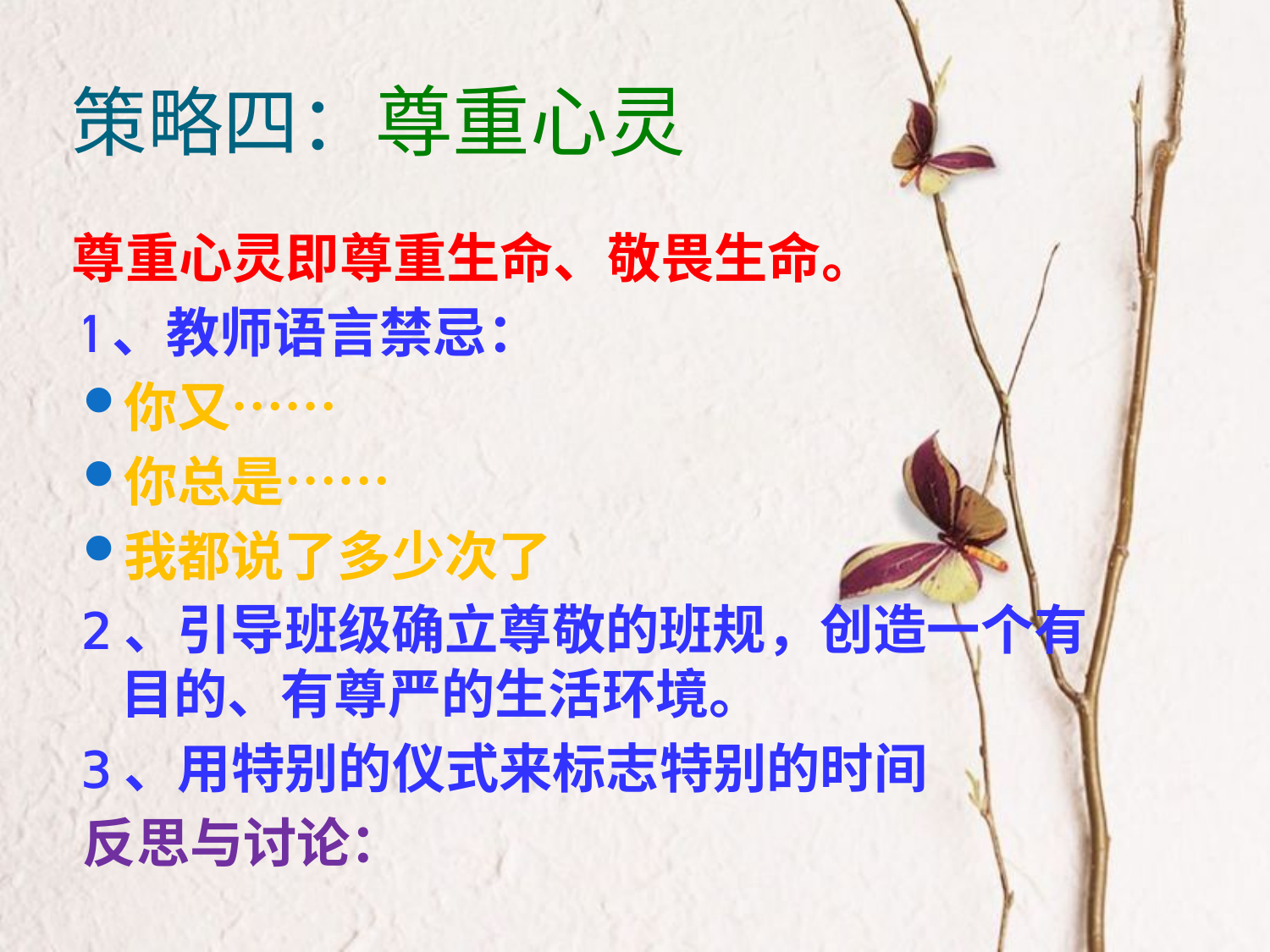

# 策略四：尊重心灵
尊重心灵即尊重生命、敬畏生命。
1、教师语言禁忌：
你又……
你总是……
我都说了多少次了
2、引导班级确立尊敬的班规，创造一个有目的、有尊严的生活环境。
3、用特别的仪式来标志特别的时间
反思与讨论：